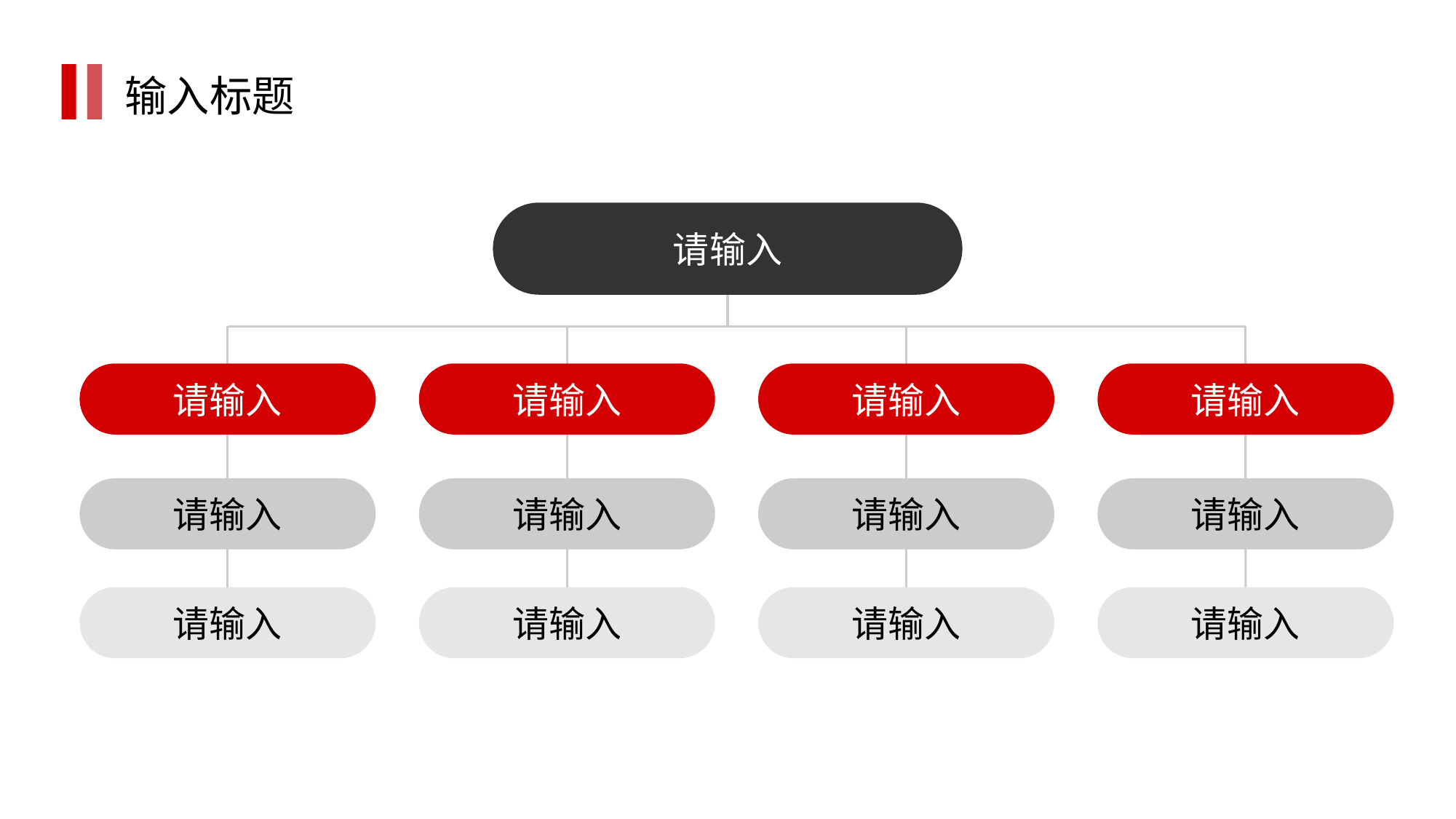

输入标题

请输入
请输入
请输入
请输入
请输入
请输入
请输入
请输入
请输入
请输入
请输入
请输入
请输入